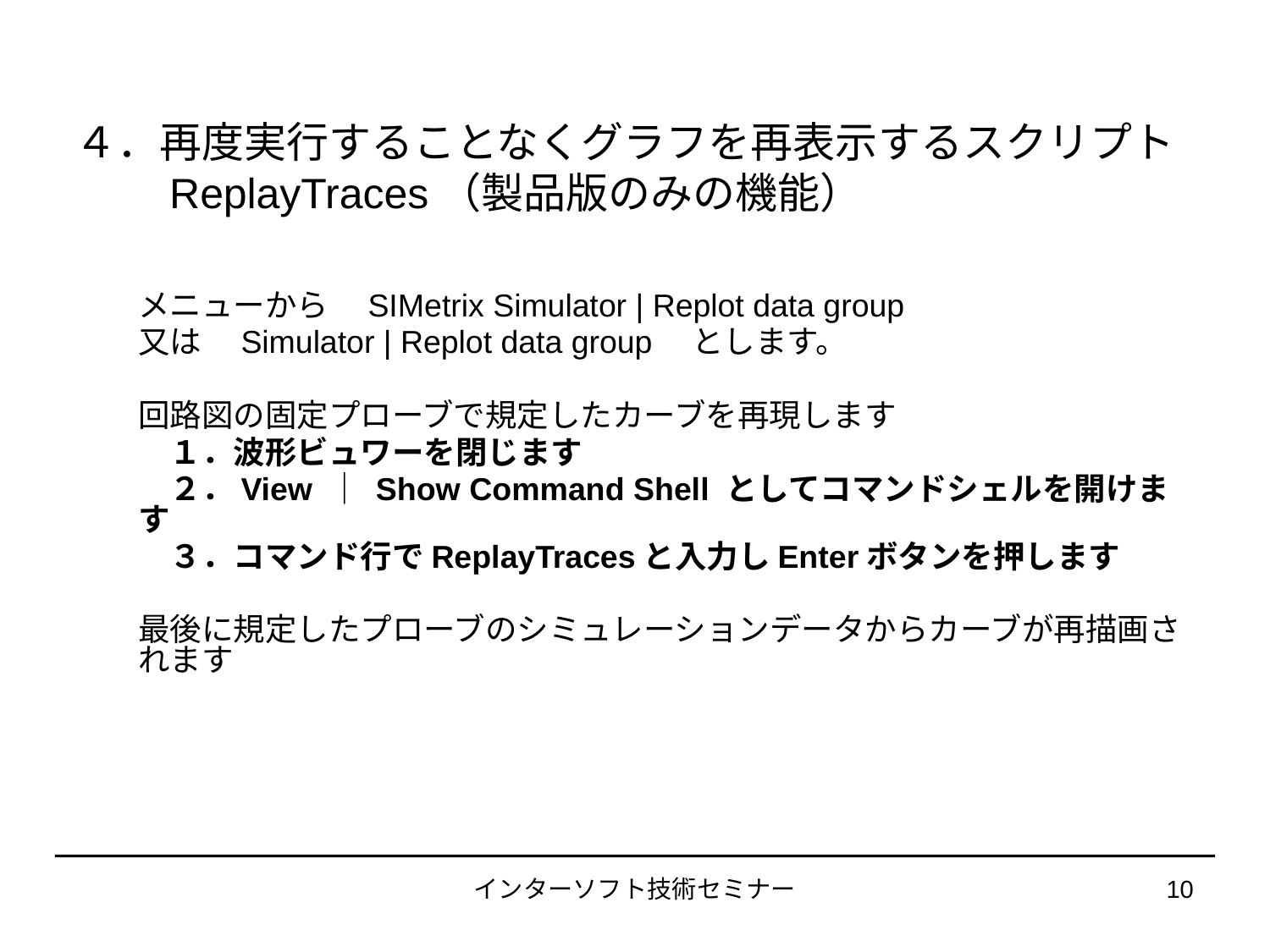

# ４．再度実行することなくグラフを再表示するスクリプト 　　ReplayTraces（製品版のみの機能）
メニューから　SIMetrix Simulator | Replot data group
又は　Simulator | Replot data group　とします。

回路図の固定プローブで規定したカーブを再現します
　１．波形ビュワーを閉じます
　２．View ｜ Show Command Shell としてコマンドシェルを開けます
　３．コマンド行でReplayTracesと入力しEnterボタンを押します

最後に規定したプローブのシミュレーションデータからカーブが再描画されます

インターソフト技術セミナー
10